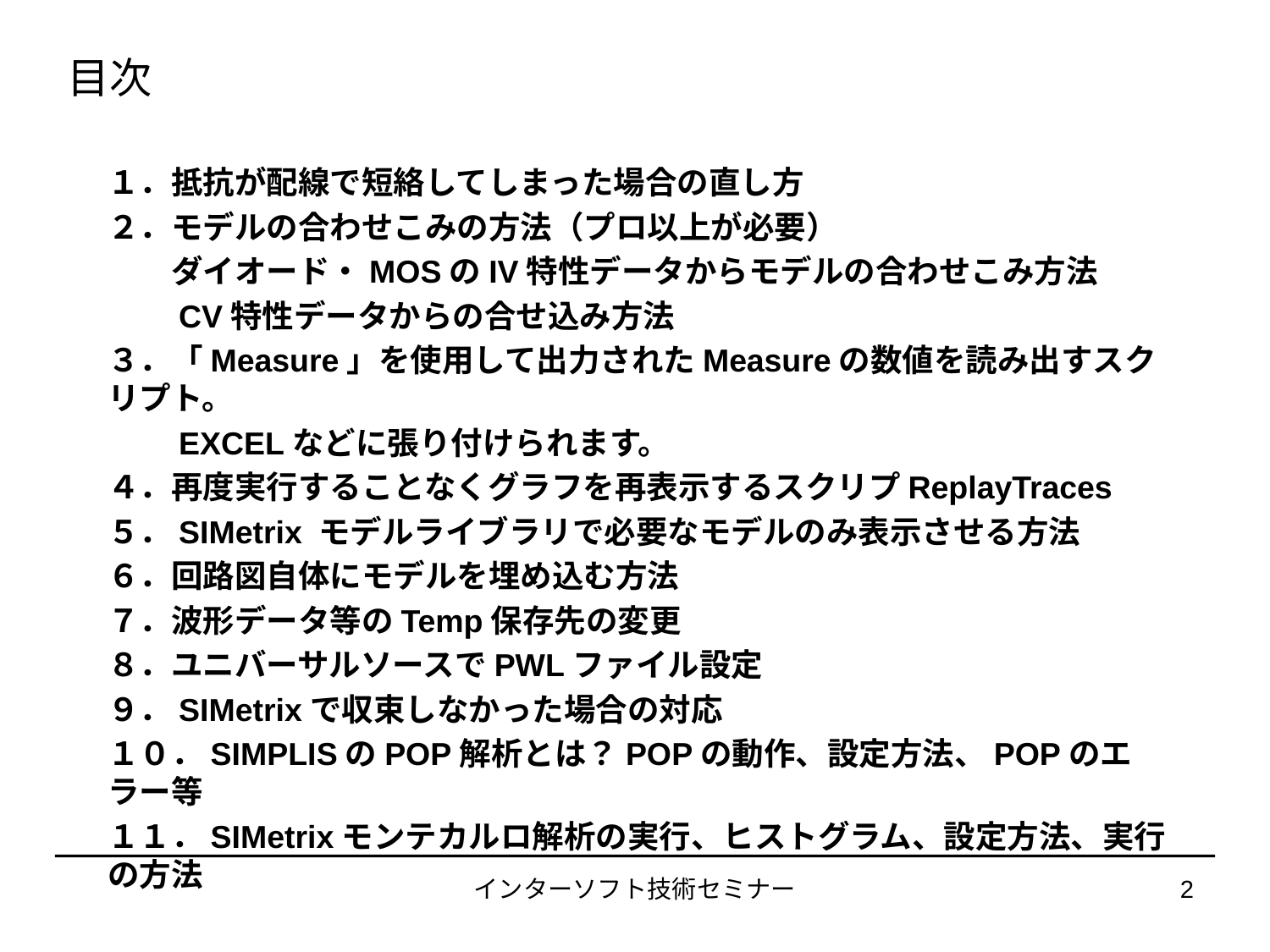

# 目次
１．抵抗が配線で短絡してしまった場合の直し方
２．モデルの合わせこみの方法（プロ以上が必要）
　　ダイオード・MOSのIV特性データからモデルの合わせこみ方法
　　CV特性データからの合せ込み方法
３．「Measure」を使用して出力されたMeasureの数値を読み出すスクリプト。
　　EXCELなどに張り付けられます。
４．再度実行することなくグラフを再表示するスクリプReplayTraces
５．SIMetrix モデルライブラリで必要なモデルのみ表示させる方法
６．回路図自体にモデルを埋め込む方法
７．波形データ等のTemp保存先の変更
８．ユニバーサルソースでPWLファイル設定
９．SIMetrixで収束しなかった場合の対応
１０．SIMPLISのPOP解析とは？POPの動作、設定方法、POPのエラー等
１１．SIMetrixモンテカルロ解析の実行、ヒストグラム、設定方法、実行の方法

インターソフト技術セミナー
2